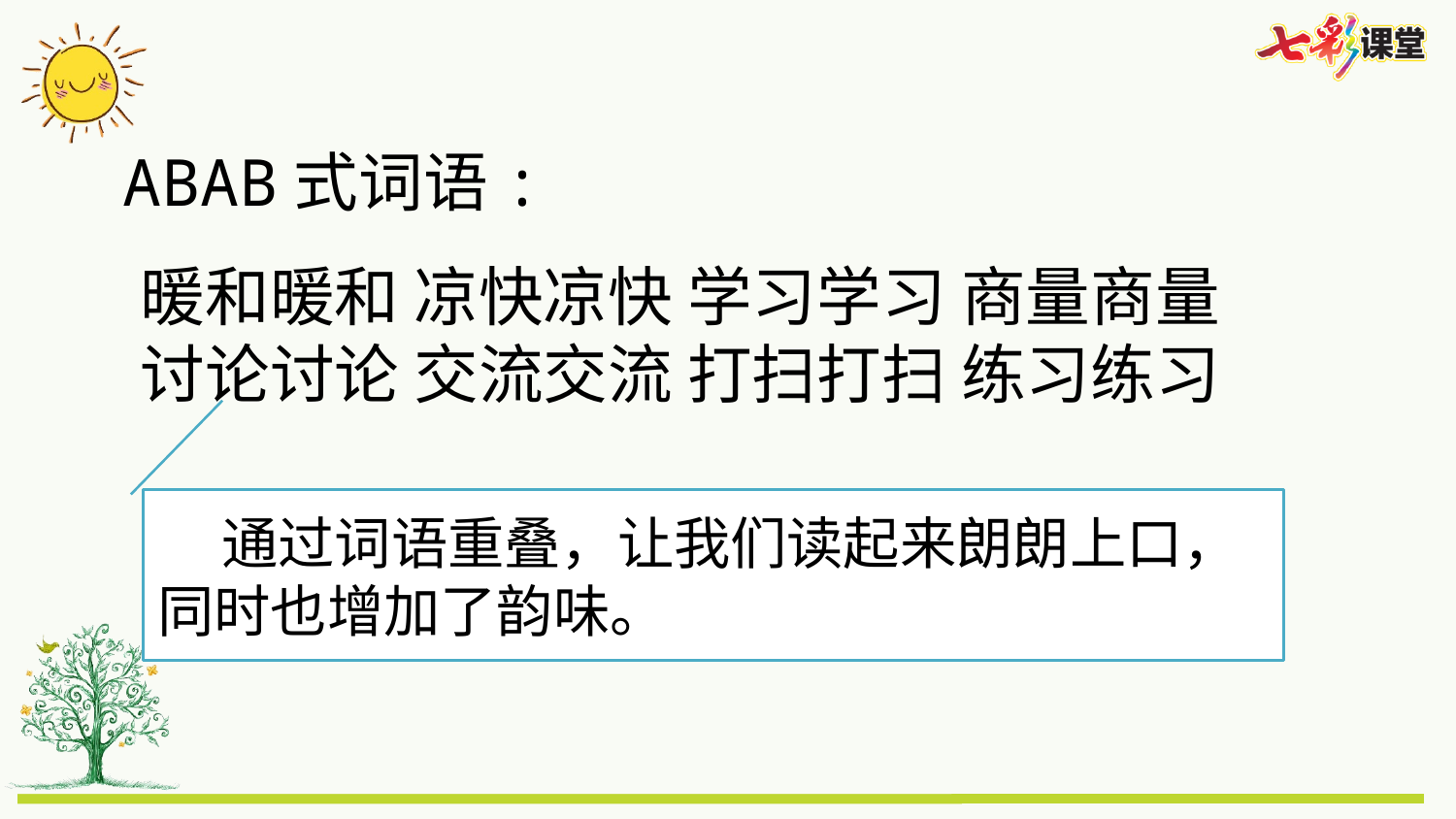

ABAB式词语:
暖和暖和 凉快凉快 学习学习 商量商量
讨论讨论 交流交流 打扫打扫 练习练习
    通过词语重叠，让我们读起来朗朗上口，同时也增加了韵味。